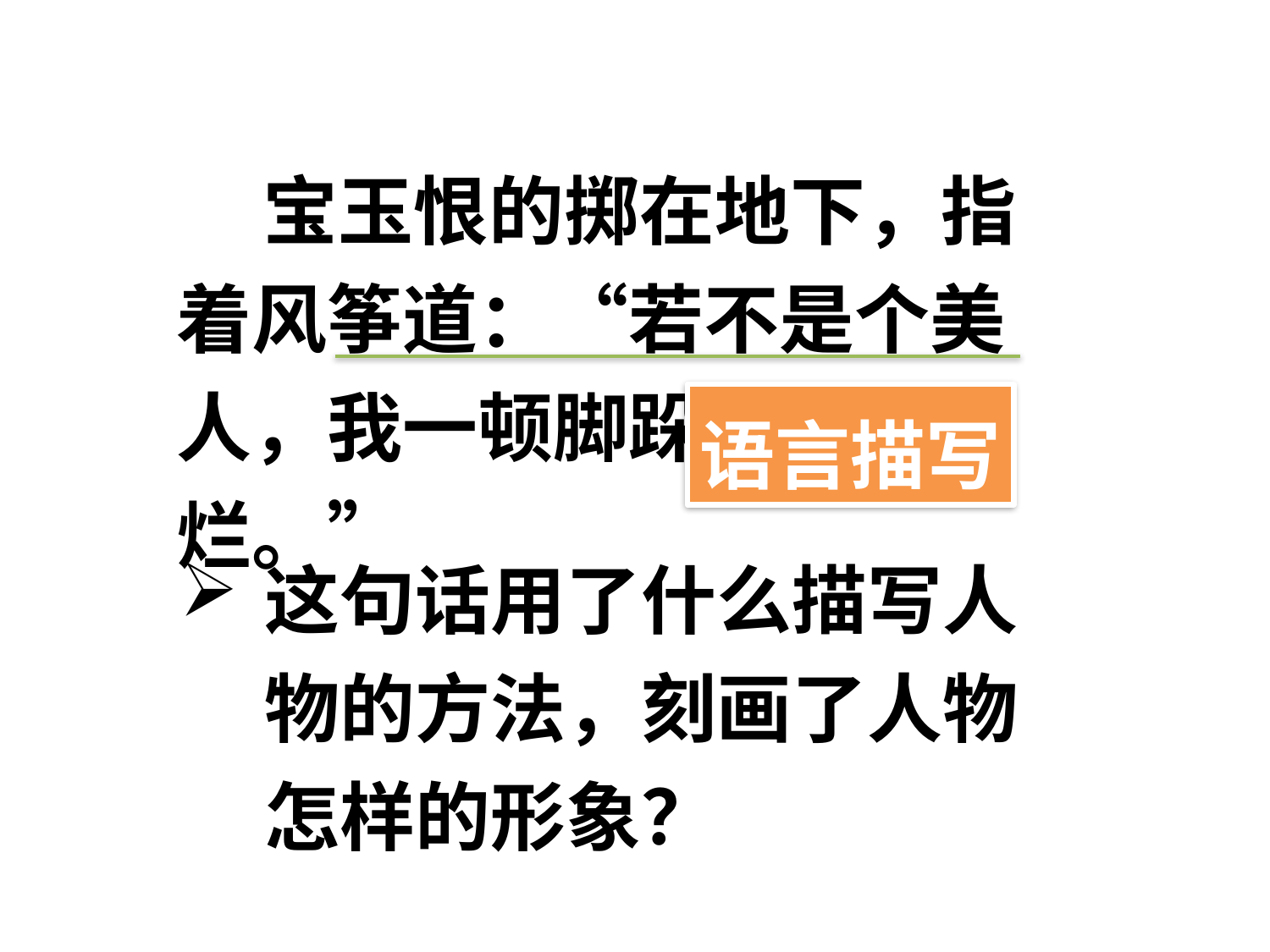

宝玉恨的掷在地下，指着风筝道：“若不是个美人，我一顿脚跺个稀烂。”
语言描写
这句话用了什么描写人物的方法，刻画了人物怎样的形象？